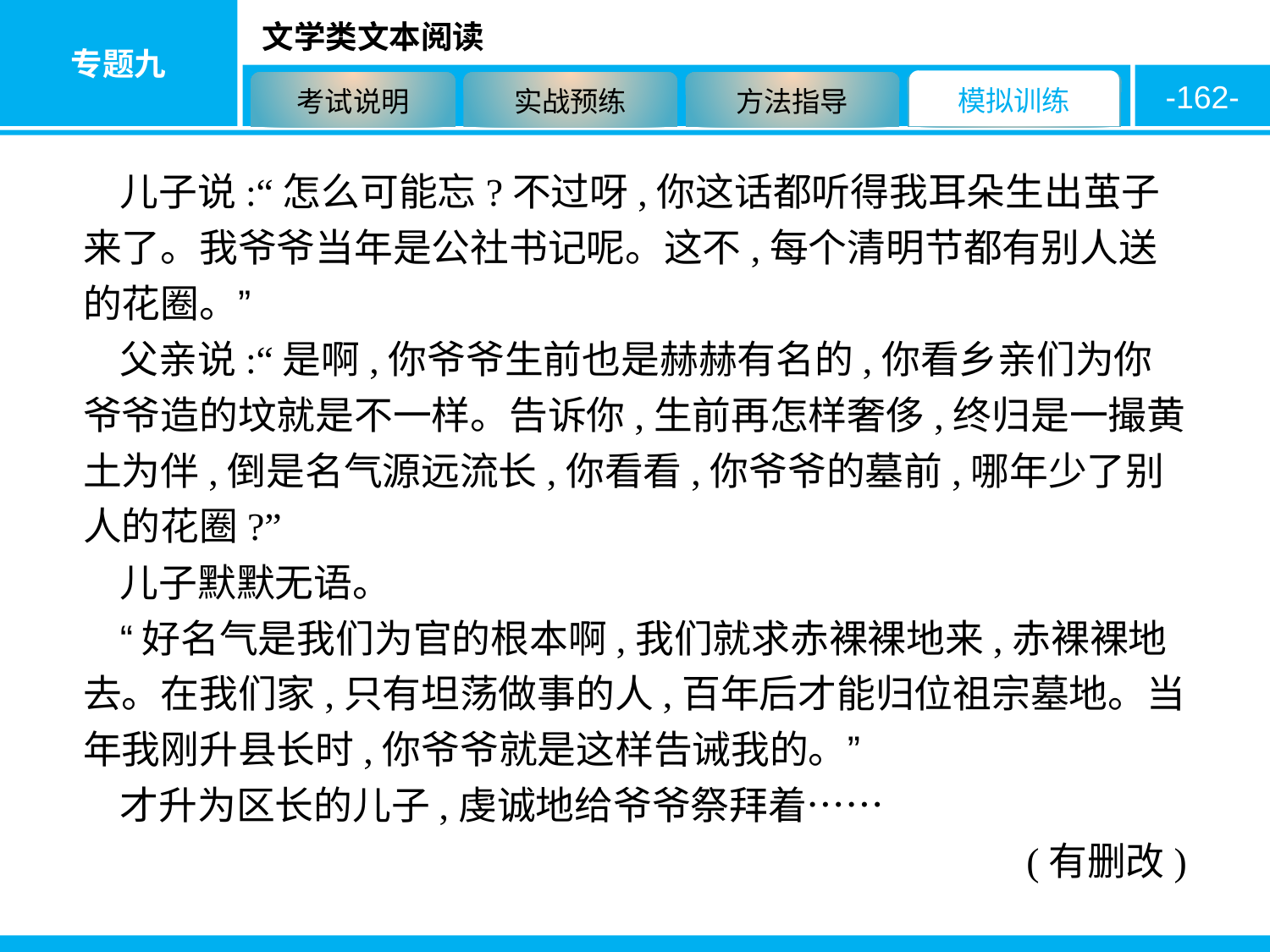

-162-
儿子说:“怎么可能忘?不过呀,你这话都听得我耳朵生出茧子来了。我爷爷当年是公社书记呢。这不,每个清明节都有别人送的花圈。”
父亲说:“是啊,你爷爷生前也是赫赫有名的,你看乡亲们为你爷爷造的坟就是不一样。告诉你,生前再怎样奢侈,终归是一撮黄土为伴,倒是名气源远流长,你看看,你爷爷的墓前,哪年少了别人的花圈?”
儿子默默无语。
“好名气是我们为官的根本啊,我们就求赤裸裸地来,赤裸裸地去。在我们家,只有坦荡做事的人,百年后才能归位祖宗墓地。当年我刚升县长时,你爷爷就是这样告诫我的。”
才升为区长的儿子,虔诚地给爷爷祭拜着……
(有删改)